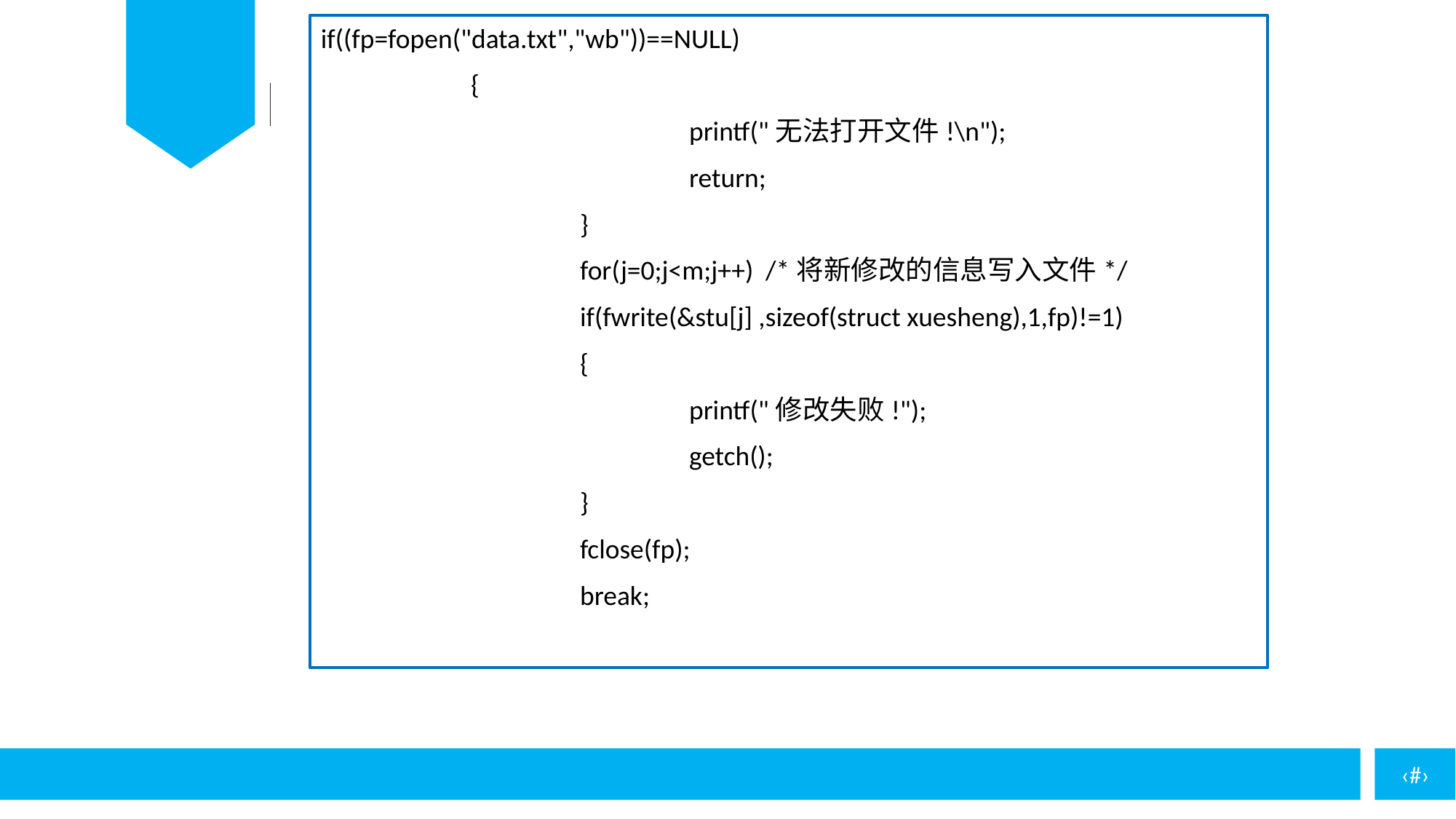

if((fp=fopen("data.txt","wb"))==NULL)
     		{
		 		printf("无法打开文件!\n");
			 	return;
			}
	  		for(j=0;j<m;j++)  /*将新修改的信息写入文件*/
	  		if(fwrite(&stu[j] ,sizeof(struct xuesheng),1,fp)!=1)
       		{
		   		printf("修改失败!");
		   		getch();
			}
	 		fclose(fp);
	 		break;